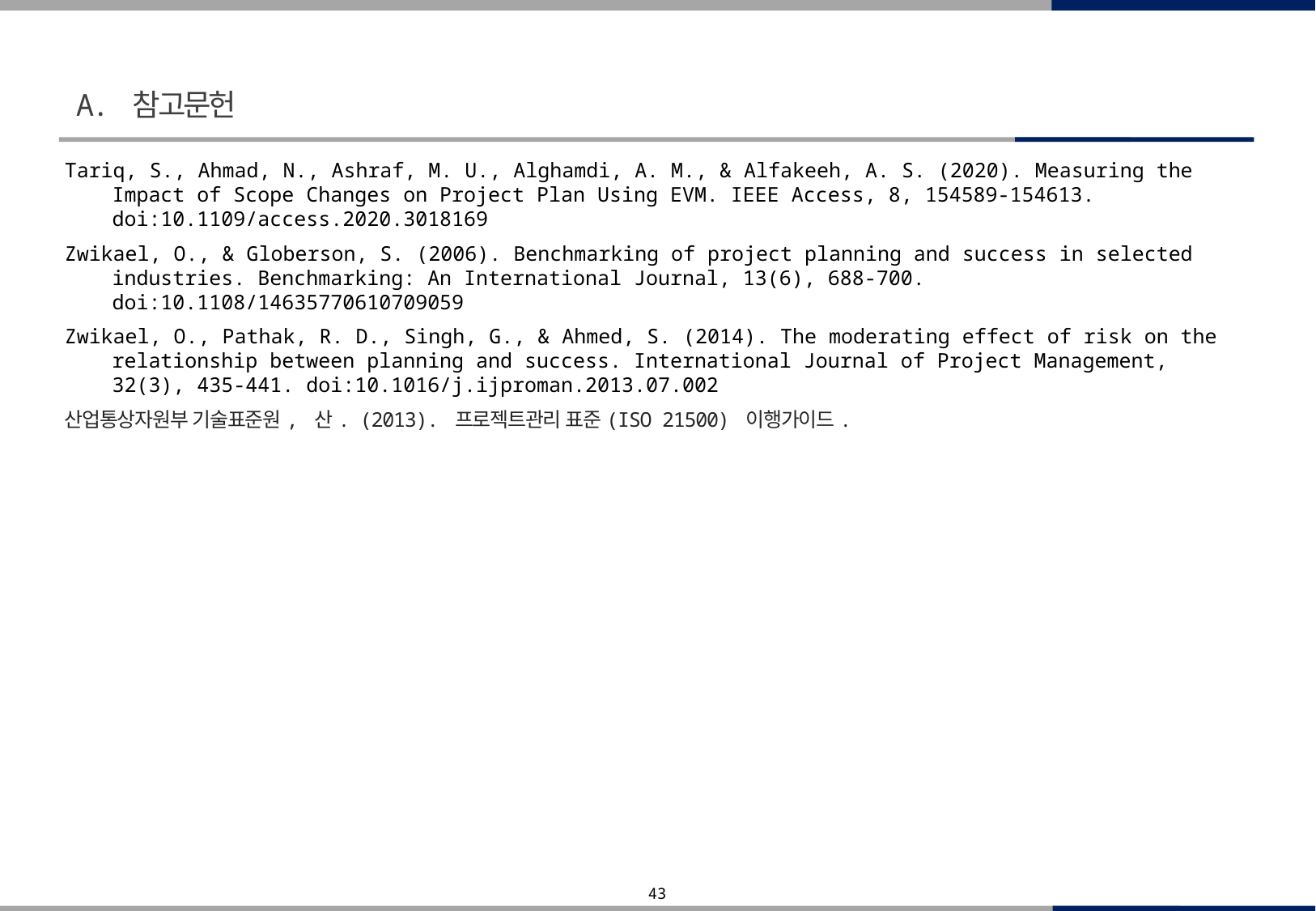

A. 참고문헌
Tariq, S., Ahmad, N., Ashraf, M. U., Alghamdi, A. M., & Alfakeeh, A. S. (2020). Measuring the Impact of Scope Changes on Project Plan Using EVM. IEEE Access, 8, 154589-154613. doi:10.1109/access.2020.3018169
Zwikael, O., & Globerson, S. (2006). Benchmarking of project planning and success in selected industries. Benchmarking: An International Journal, 13(6), 688-700. doi:10.1108/14635770610709059
Zwikael, O., Pathak, R. D., Singh, G., & Ahmed, S. (2014). The moderating effect of risk on the relationship between planning and success. International Journal of Project Management, 32(3), 435-441. doi:10.1016/j.ijproman.2013.07.002
산업통상자원부 기술표준원, 산. (2013). 프로젝트관리 표준(ISO 21500) 이행가이드.